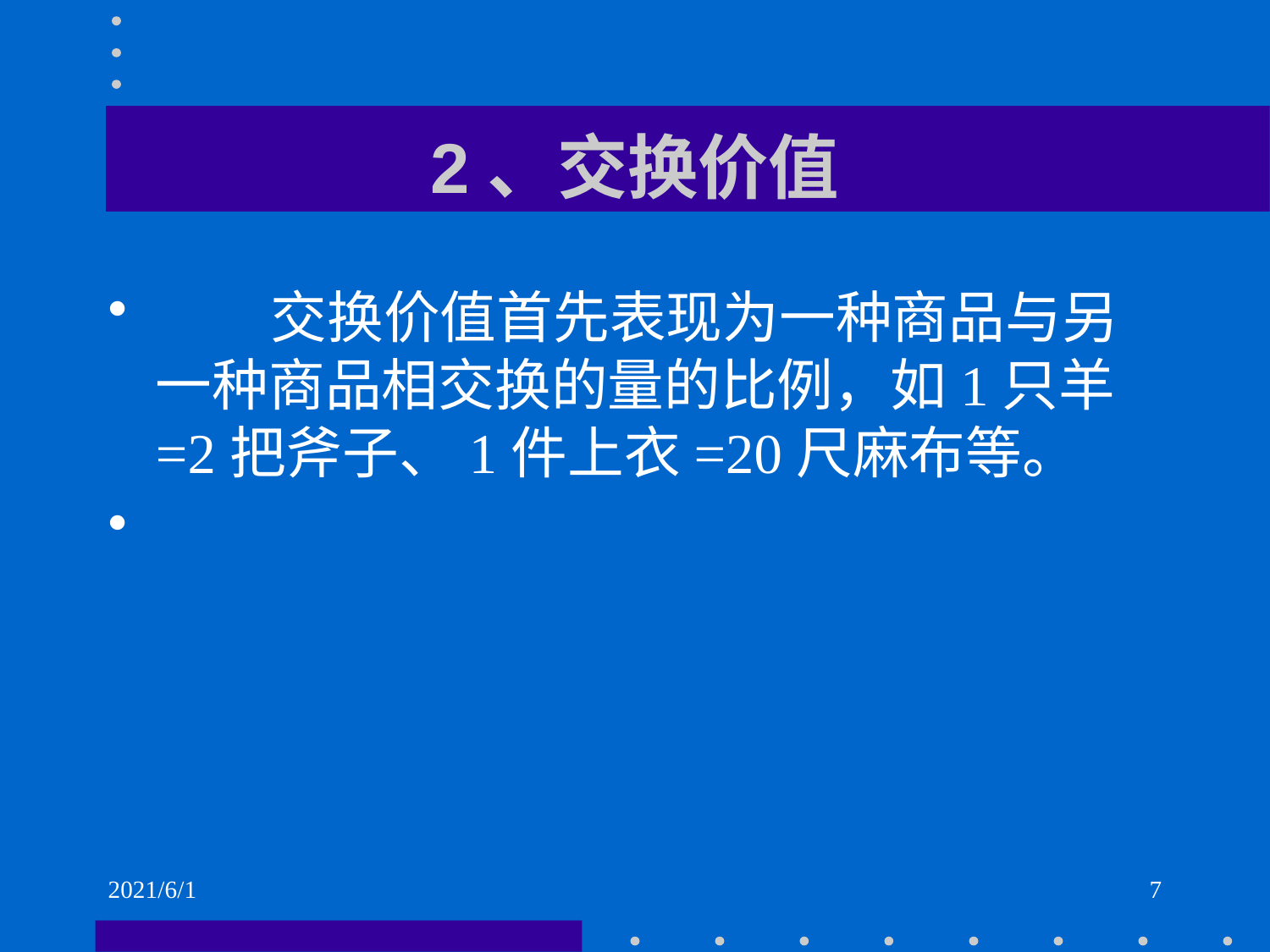

# 2、交换价值
        交换价值首先表现为一种商品与另一种商品相交换的量的比例，如1只羊=2把斧子、1件上衣=20尺麻布等。

2021/6/1
7